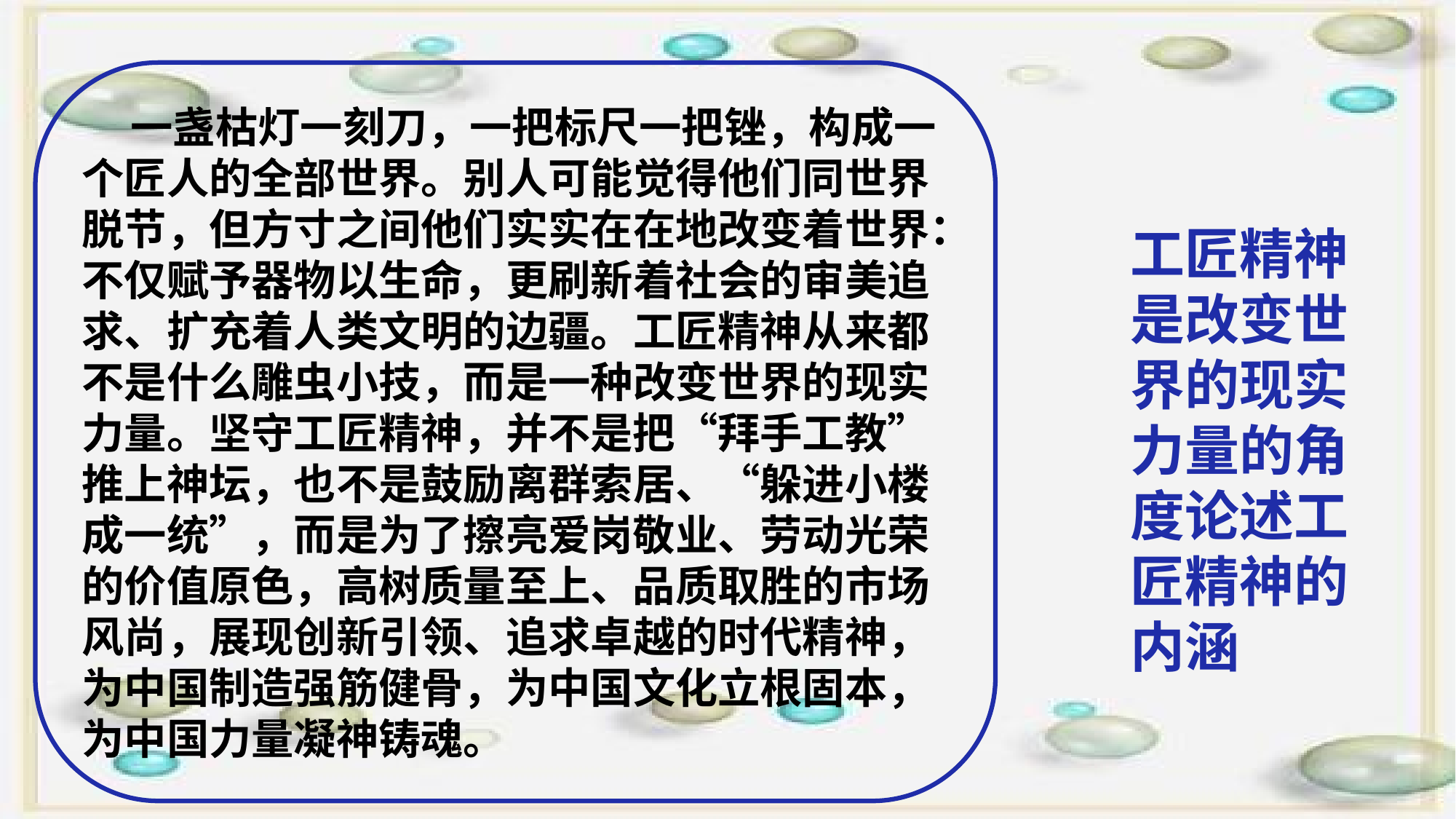

一盏枯灯一刻刀，一把标尺一把锉，构成一个匠人的全部世界。别人可能觉得他们同世界脱节，但方寸之间他们实实在在地改变着世界：不仅赋予器物以生命，更刷新着社会的审美追求、扩充着人类文明的边疆。工匠精神从来都不是什么雕虫小技，而是一种改变世界的现实力量。坚守工匠精神，并不是把“拜手工教”推上神坛，也不是鼓励离群索居、“躲进小楼成一统”，而是为了擦亮爱岗敬业、劳动光荣的价值原色，高树质量至上、品质取胜的市场风尚，展现创新引领、追求卓越的时代精神，为中国制造强筋健骨，为中国文化立根固本，为中国力量凝神铸魂。
工匠精神是改变世界的现实力量的角度论述工匠精神的内涵